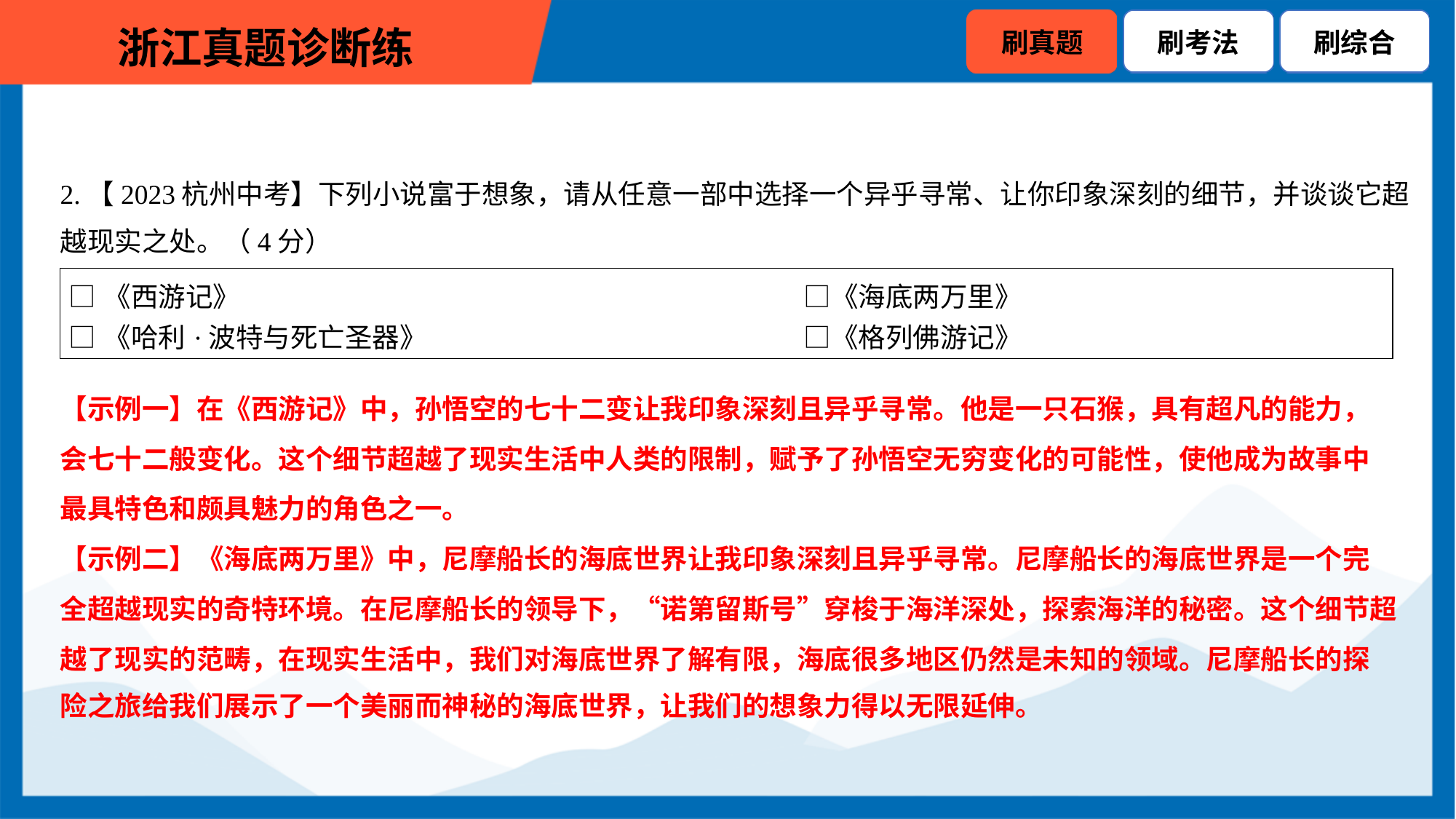

2.【2023杭州中考】下列小说富于想象，请从任意一部中选择一个异乎寻常、让你印象深刻的细节，并谈谈它超
越现实之处。（4分）
| □《西游记》 □《海底两万里》 □《哈利·波特与死亡圣器》 □《格列佛游记》 |
| --- |
【示例一】在《西游记》中，孙悟空的七十二变让我印象深刻且异乎寻常。他是一只石猴，具有超凡的能力，
会七十二般变化。这个细节超越了现实生活中人类的限制，赋予了孙悟空无穷变化的可能性，使他成为故事中
最具特色和颇具魅力的角色之一。
【示例二】《海底两万里》中，尼摩船长的海底世界让我印象深刻且异乎寻常。尼摩船长的海底世界是一个完
全超越现实的奇特环境。在尼摩船长的领导下，“诺第留斯号”穿梭于海洋深处，探索海洋的秘密。这个细节超
越了现实的范畴，在现实生活中，我们对海底世界了解有限，海底很多地区仍然是未知的领域。尼摩船长的探
险之旅给我们展示了一个美丽而神秘的海底世界，让我们的想象力得以无限延伸。